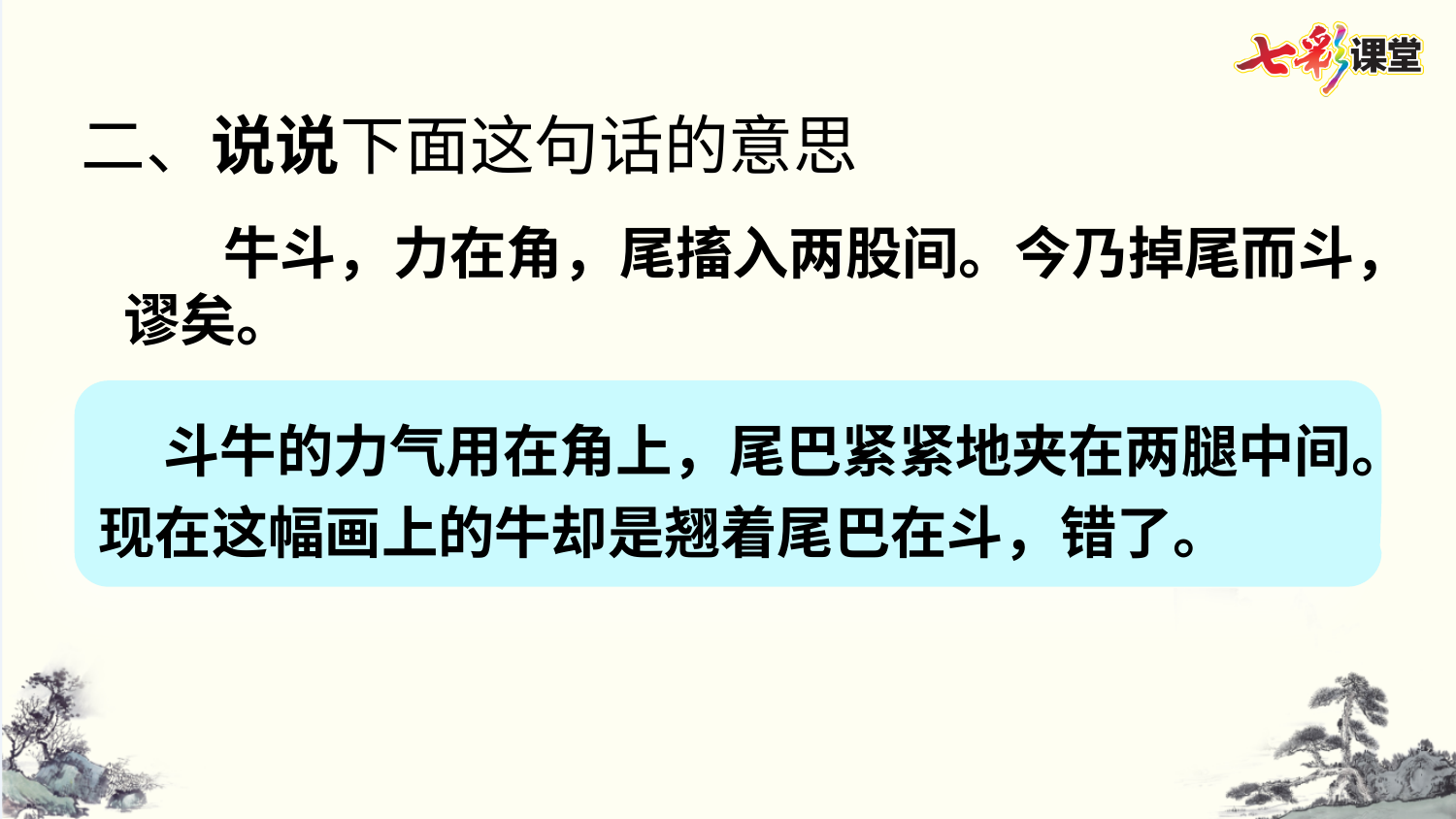

二、说说下面这句话的意思
牛斗，力在角，尾搐入两股间。今乃掉尾而斗，谬矣。
    斗牛的力气用在角上，尾巴紧紧地夹在两腿中间。现在这幅画上的牛却是翘着尾巴在斗，错了。